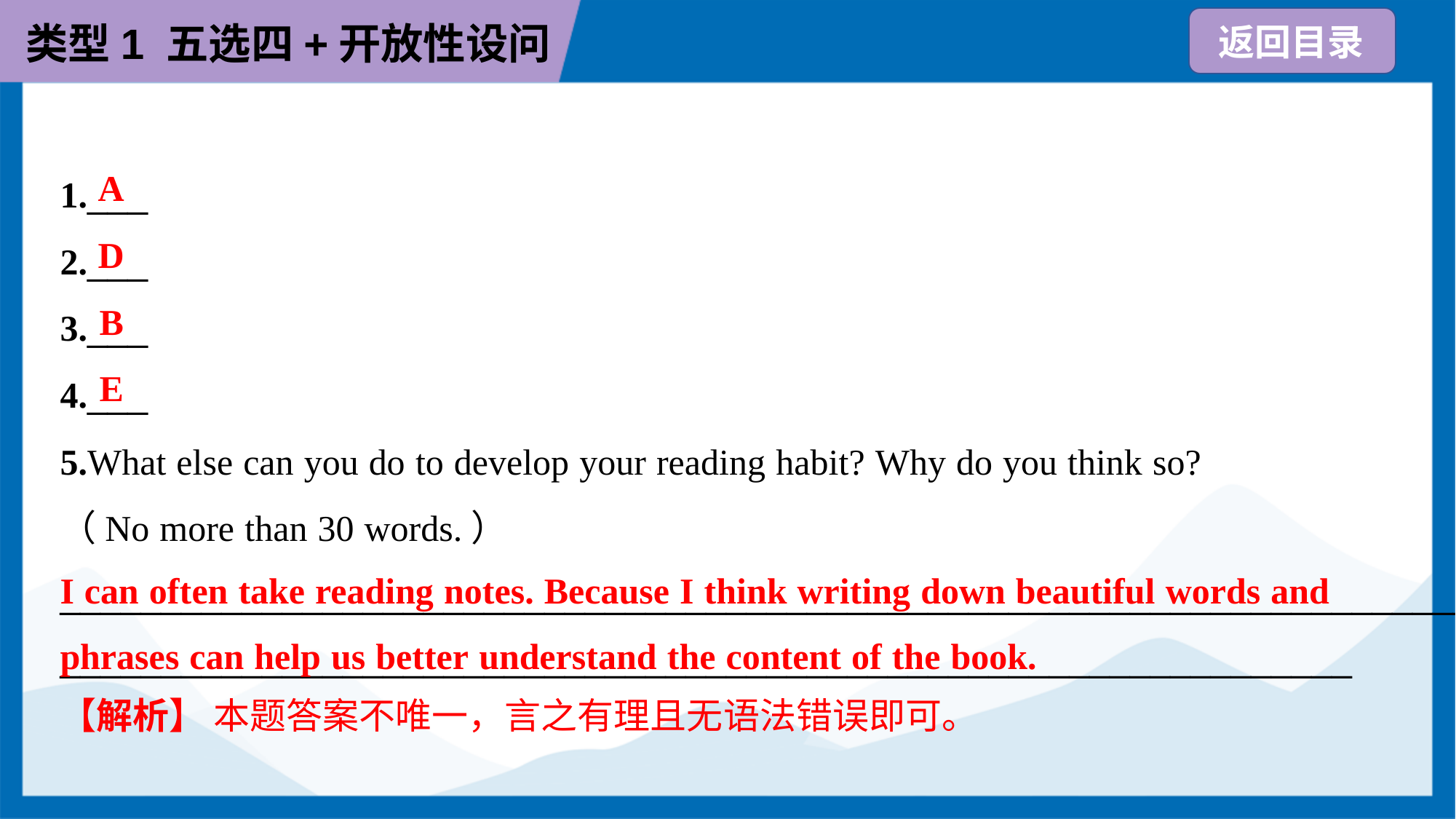

A
1.___
2.___
3.___
4.___
5.What else can you do to develop your reading habit? Why do you think so?
（No more than 30 words.）
_________________________________________________________________________
________________________________________________________________
D
B
E
I can often take reading notes. Because I think writing down beautiful words and phrases can help us better understand the content of the book.
【解析】 本题答案不唯一，言之有理且无语法错误即可。